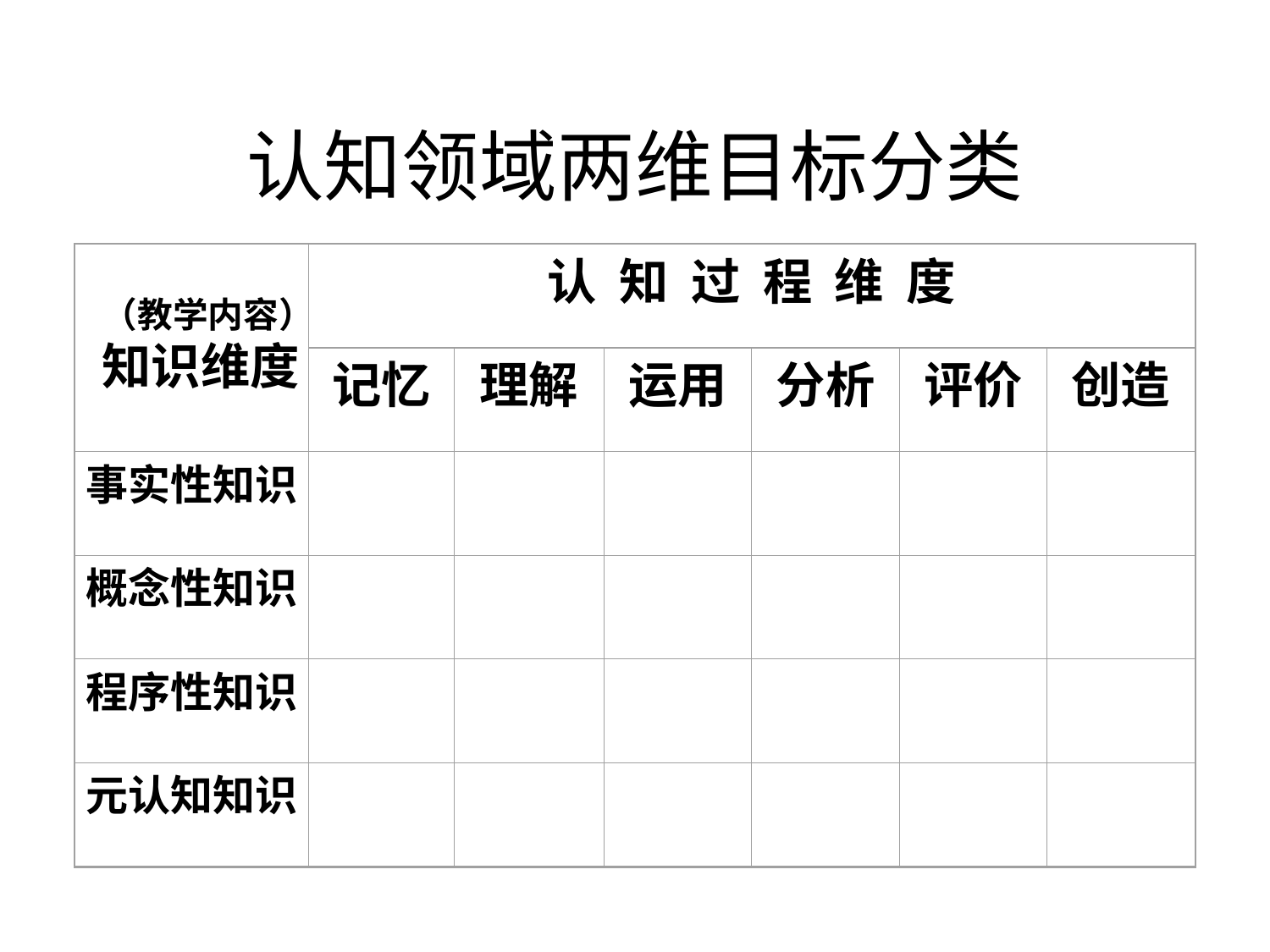

认知领域两维目标分类

（教学内容）
知识维度

认  知  过  程  维  度

记忆

理解

运用

分析

评价

创造

事实性知识

概念性知识

程序性知识

元认知知识